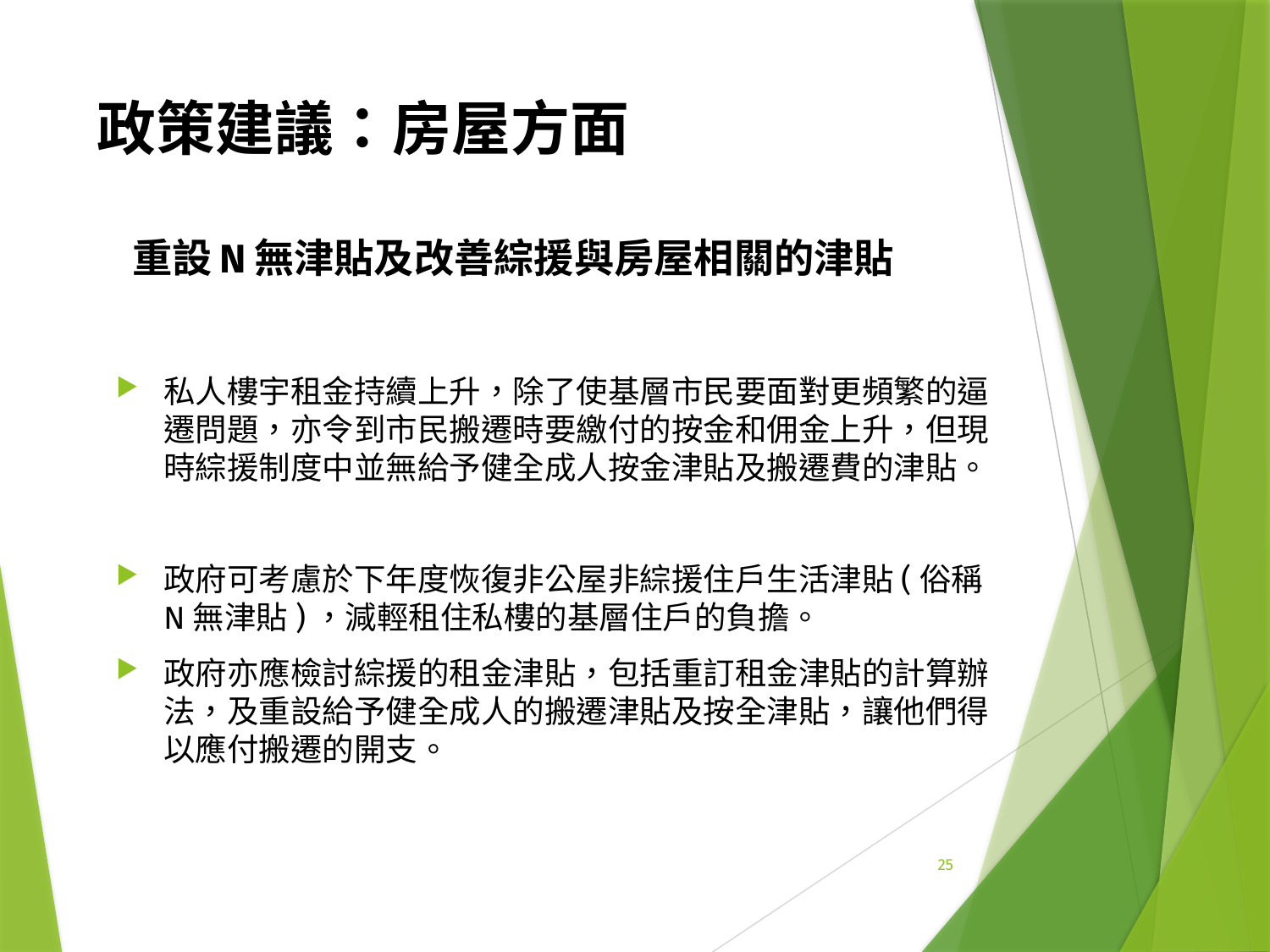

# 政策建議：房屋方面
重設N無津貼及改善綜援與房屋相關的津貼
私人樓宇租金持續上升，除了使基層市民要面對更頻繁的逼遷問題，亦令到市民搬遷時要繳付的按金和佣金上升，但現時綜援制度中並無給予健全成人按金津貼及搬遷費的津貼。

政府可考慮於下年度恢復非公屋非綜援住戶生活津貼(俗稱N無津貼)，減輕租住私樓的基層住戶的負擔。
政府亦應檢討綜援的租金津貼，包括重訂租金津貼的計算辦法，及重設給予健全成人的搬遷津貼及按全津貼，讓他們得以應付搬遷的開支。

25